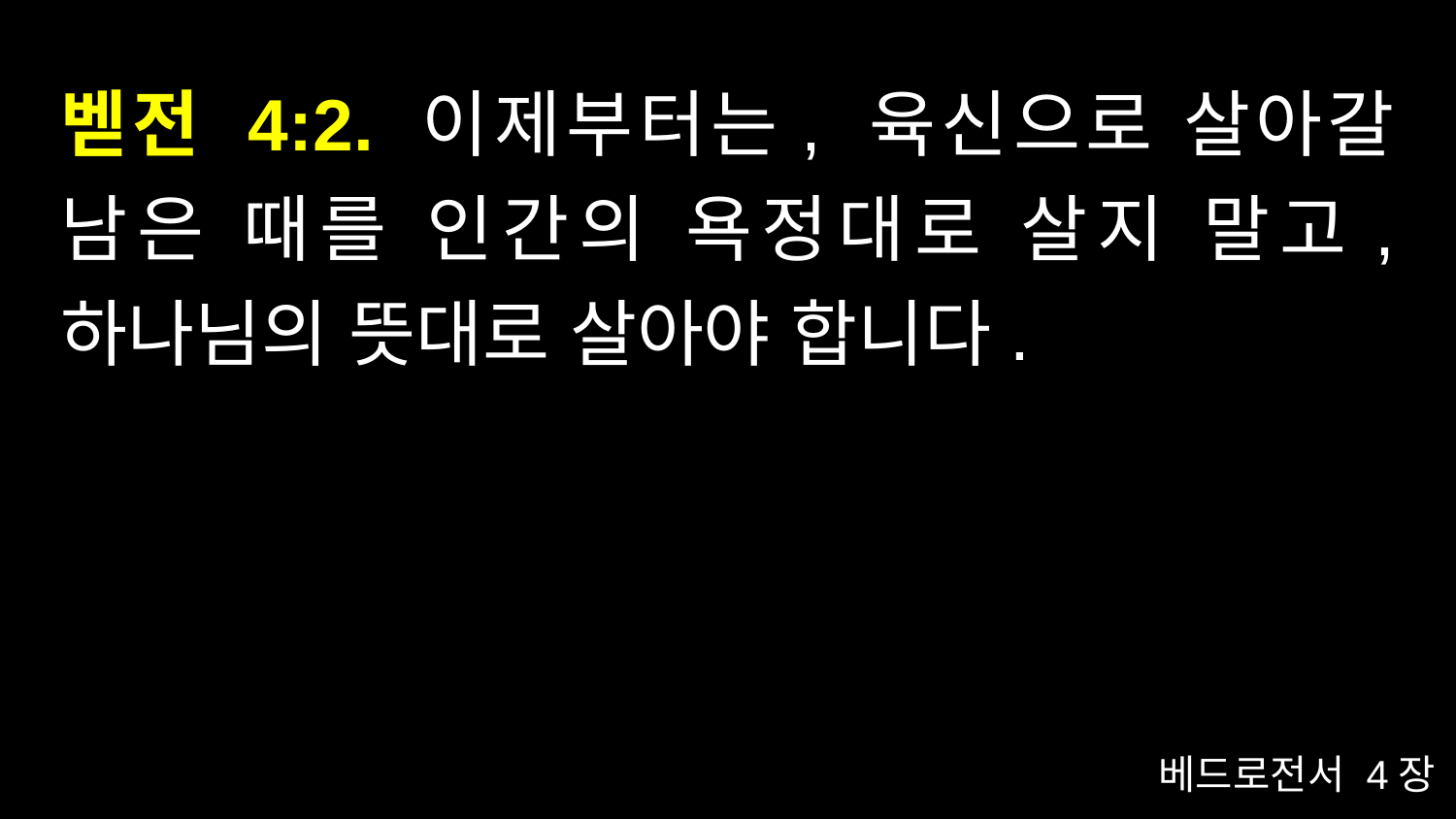

# 벧전 4:2. 이제부터는, 육신으로 살아갈 남은 때를 인간의 욕정대로 살지 말고, 하나님의 뜻대로 살아야 합니다.
베드로전서 4장